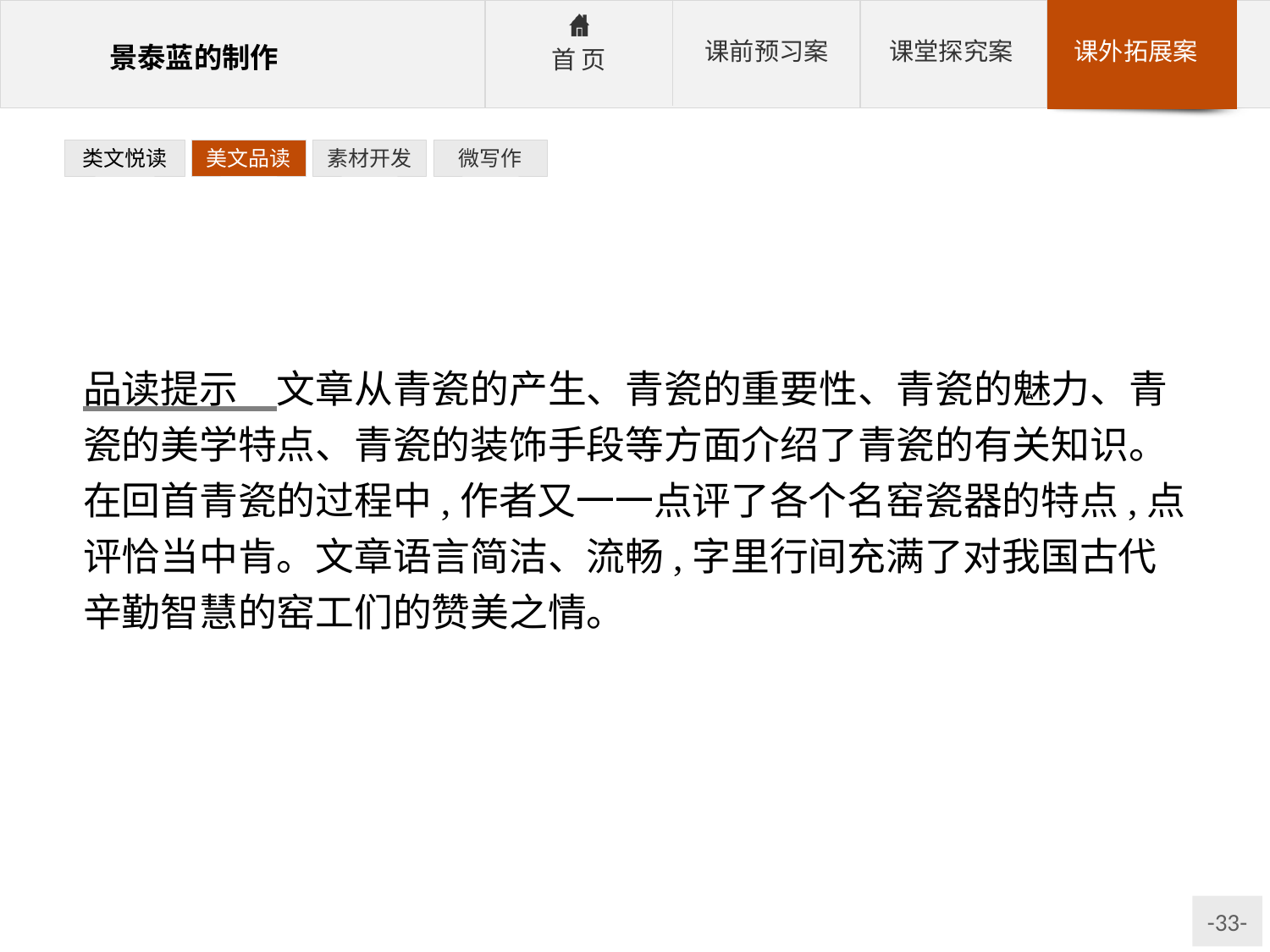

类文悦读
美文品读
素材开发
微写作
品读提示　文章从青瓷的产生、青瓷的重要性、青瓷的魅力、青瓷的美学特点、青瓷的装饰手段等方面介绍了青瓷的有关知识。在回首青瓷的过程中,作者又一一点评了各个名窑瓷器的特点,点评恰当中肯。文章语言简洁、流畅,字里行间充满了对我国古代辛勤智慧的窑工们的赞美之情。